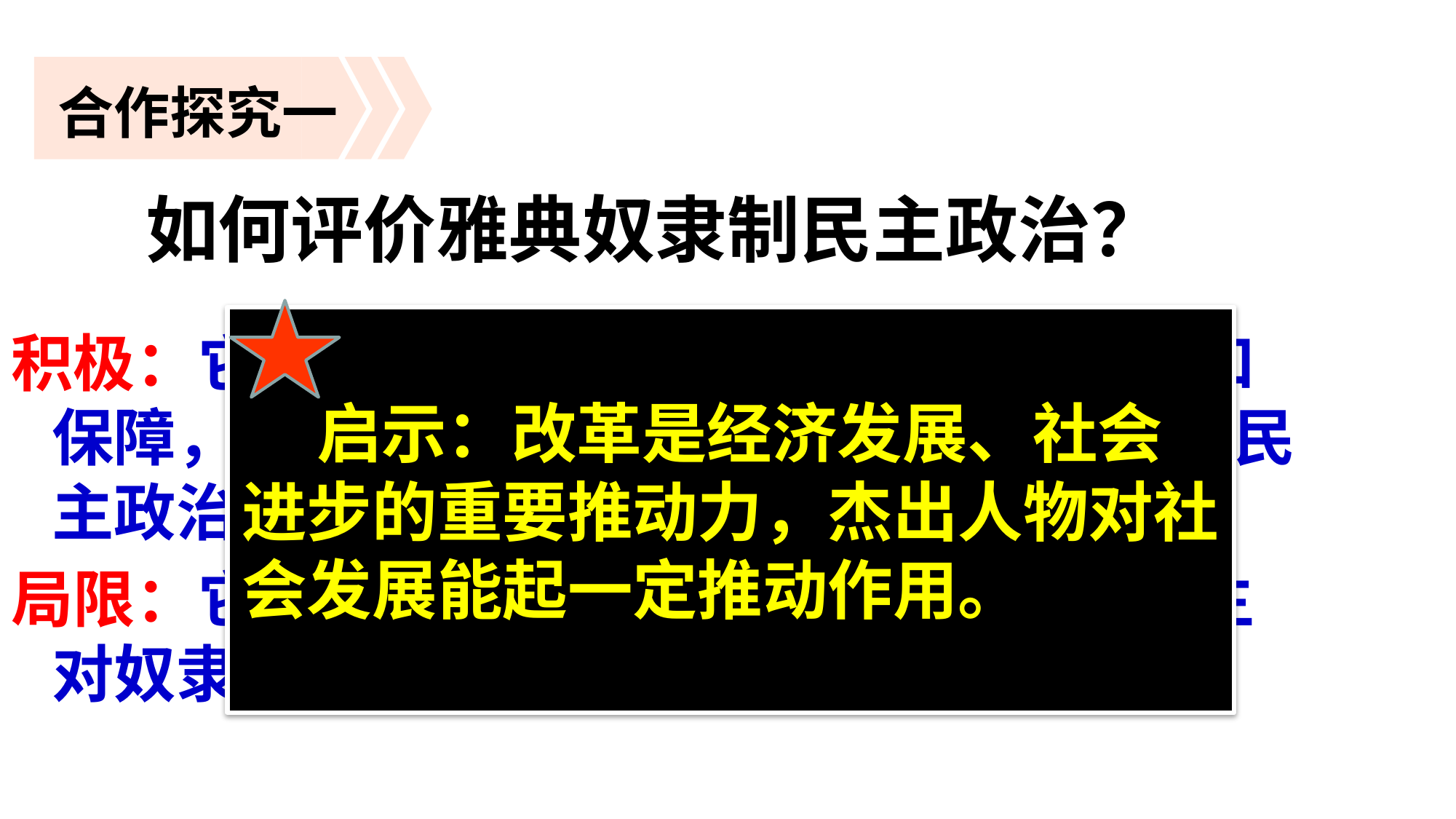

合作探究一
如何评价雅典奴隶制民主政治？

伯利克里时代雅典繁荣的启示？
    启示：改革是经济发展、社会进步的重要推动力，杰出人物对社会发展能起一定推动作用。

积极：它为雅典的繁荣提供了政治上的条件和保障，成为古代民主政治的典范，对近现代民主政治的确立产生了深远的影响。
局限：它是奴隶主民主政治，实质上是奴隶主对奴隶的专政。